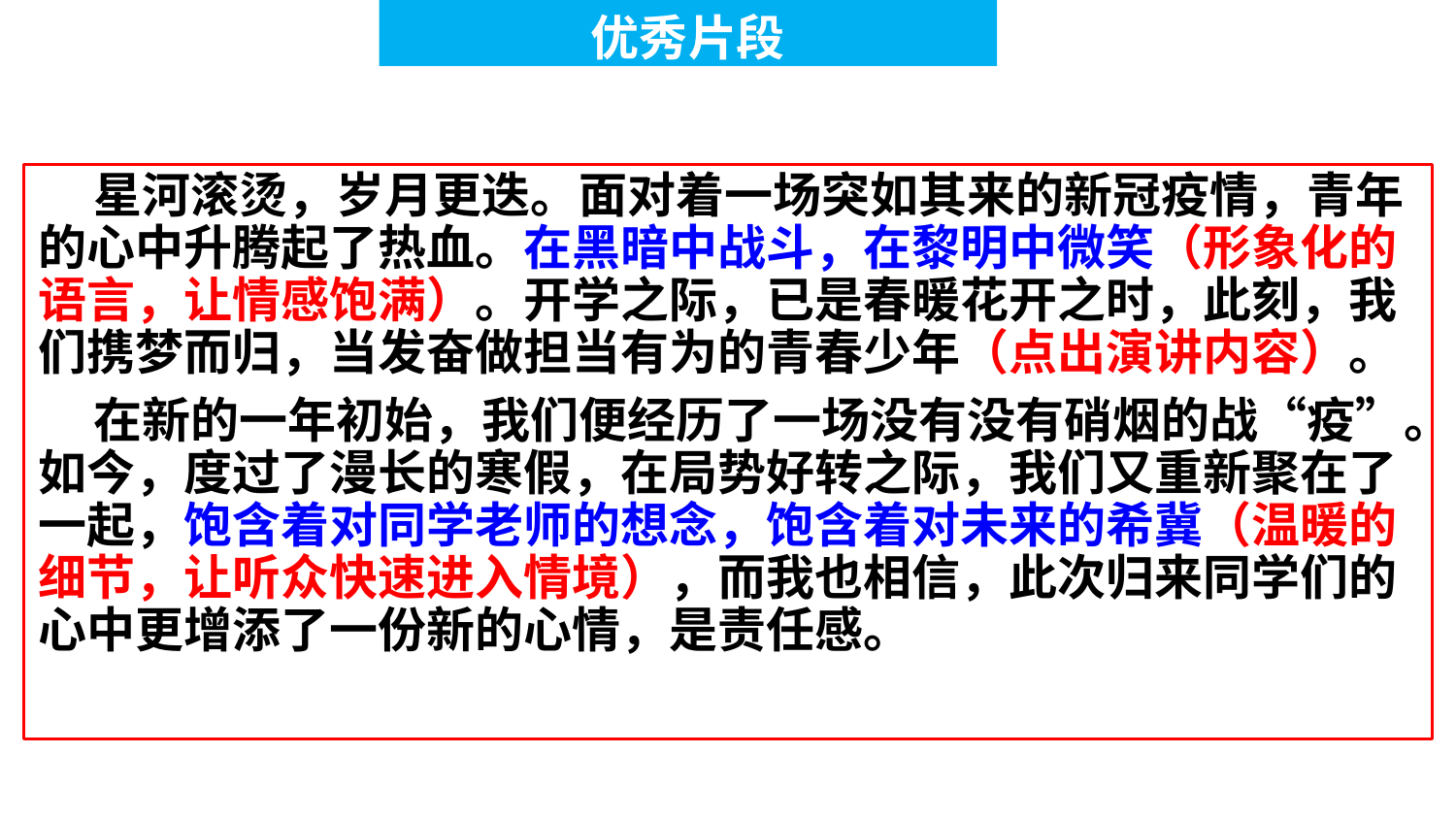

优秀片段
    星河滚烫，岁月更迭。面对着一场突如其来的新冠疫情，青年的心中升腾起了热血。在黑暗中战斗，在黎明中微笑（形象化的语言，让情感饱满）。开学之际，已是春暖花开之时，此刻，我们携梦而归，当发奋做担当有为的青春少年（点出演讲内容）。
    在新的一年初始，我们便经历了一场没有没有硝烟的战“疫”。如今，度过了漫长的寒假，在局势好转之际，我们又重新聚在了一起，饱含着对同学老师的想念，饱含着对未来的希冀（温暖的细节，让听众快速进入情境），而我也相信，此次归来同学们的心中更增添了一份新的心情，是责任感。